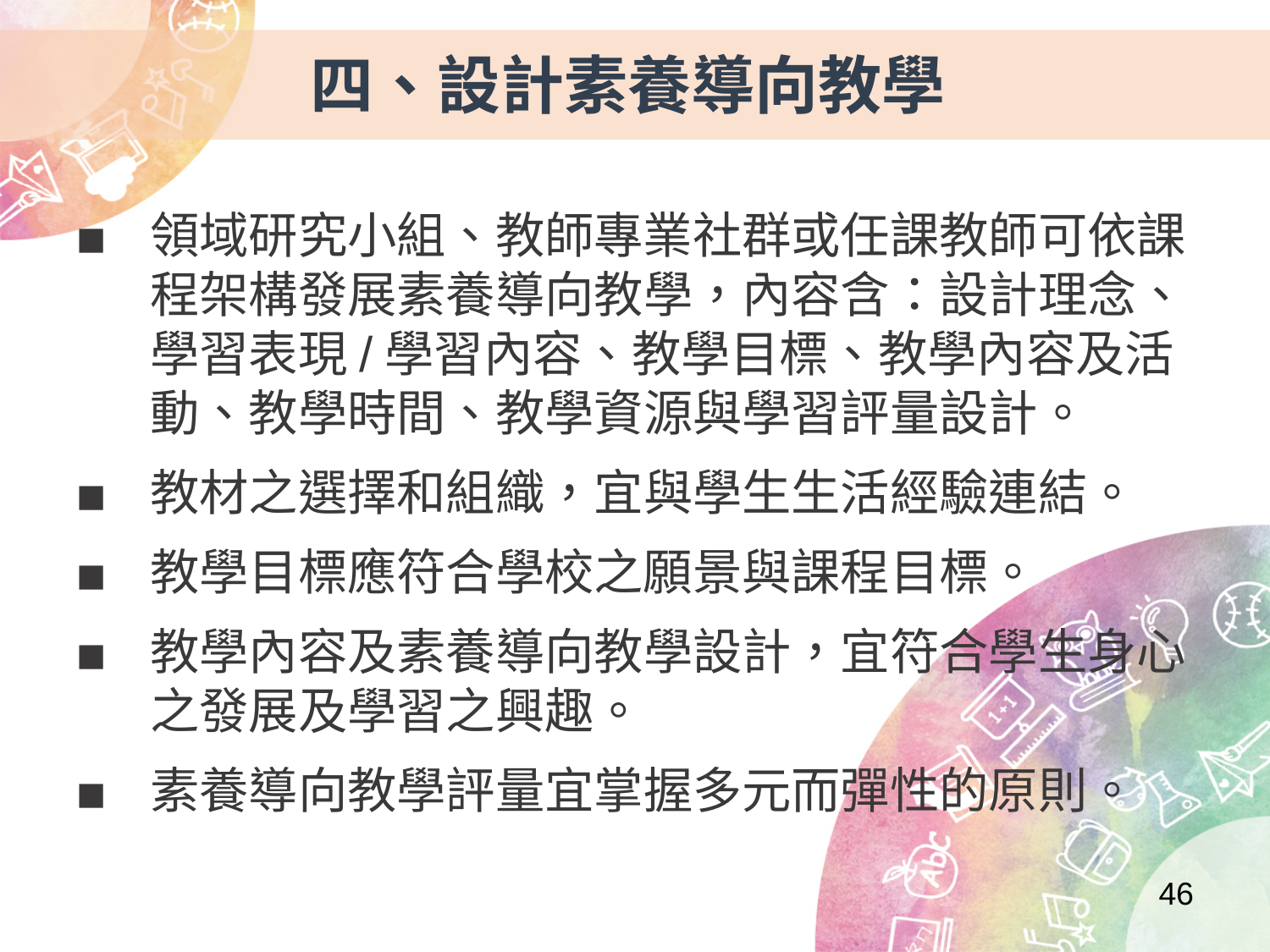

四、設計素養導向教學
領域研究小組、教師專業社群或任課教師可依課程架構發展素養導向教學，內容含：設計理念、學習表現/學習內容、教學目標、教學內容及活動、教學時間、教學資源與學習評量設計。
教材之選擇和組織，宜與學生生活經驗連結。
教學目標應符合學校之願景與課程目標。
教學內容及素養導向教學設計，宜符合學生身心之發展及學習之興趣。
素養導向教學評量宜掌握多元而彈性的原則。
46